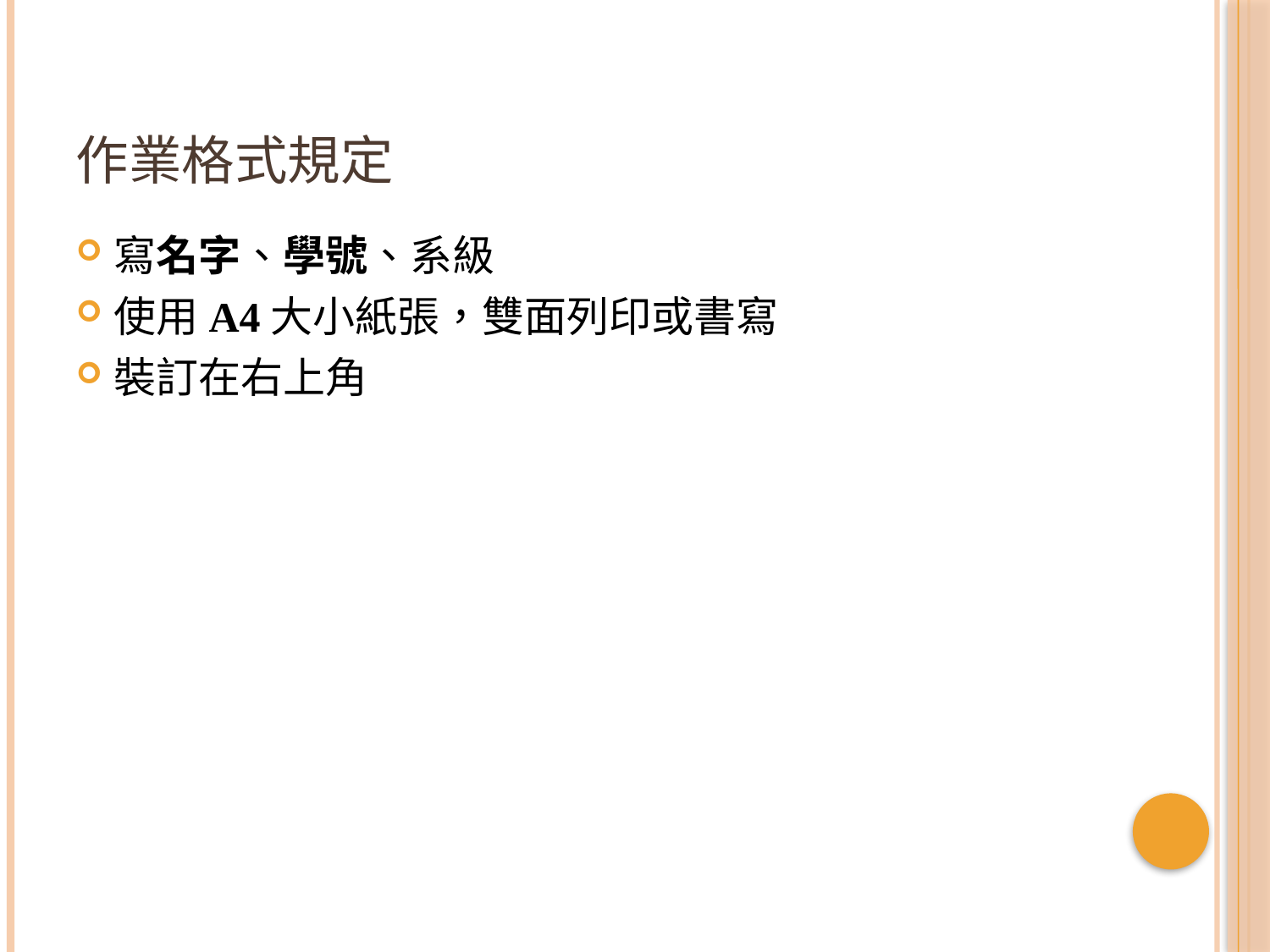

# 作業格式規定
寫名字、學號、系級
使用A4大小紙張，雙面列印或書寫
裝訂在右上角